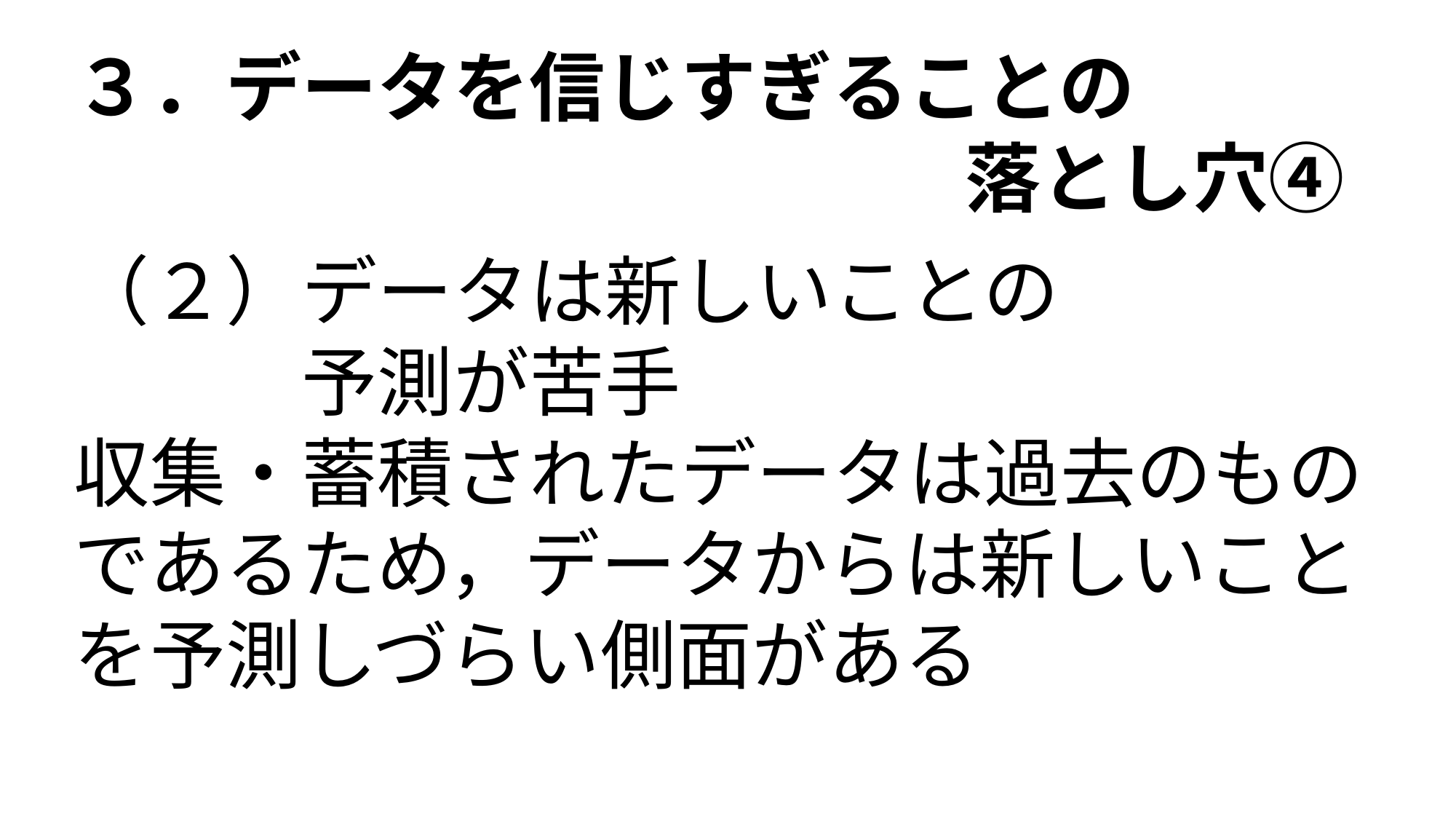

３．データを信じすぎることの
　　落とし穴④
（２）データは新しいことの
　　　予測が苦手
収集・蓄積されたデータは過去のものであるため，データからは新しいことを予測しづらい側面がある